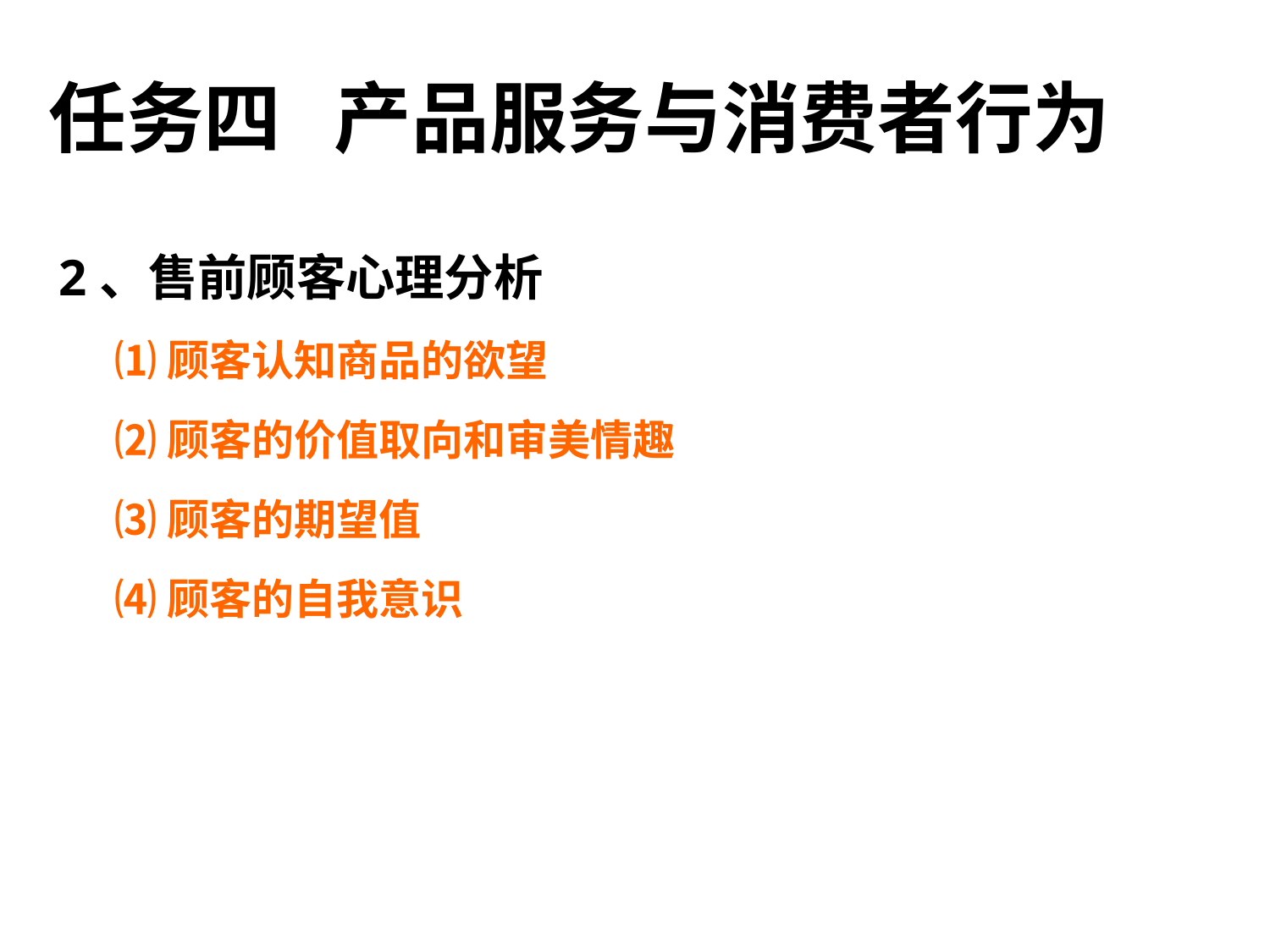

任务四   产品服务与消费者行为
2、售前顾客心理分析
      ⑴顾客认知商品的欲望
      ⑵顾客的价值取向和审美情趣
      ⑶顾客的期望值
      ⑷顾客的自我意识